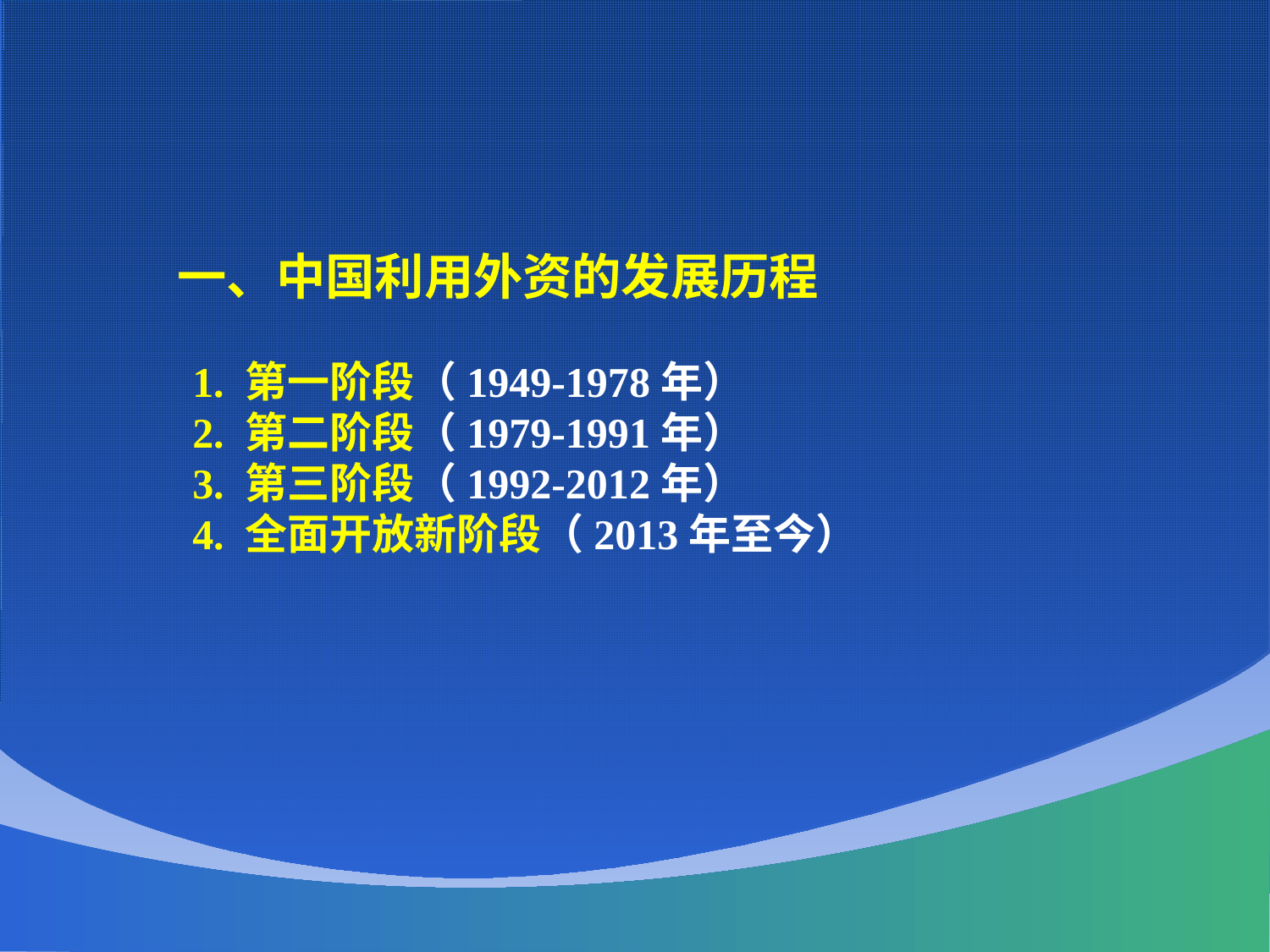

一、中国利用外资的发展历程

           1. 第一阶段（1949-1978年）
           2. 第二阶段（1979-1991年）
           3. 第三阶段（1992-2012年）
           4. 全面开放新阶段（2013年至今）